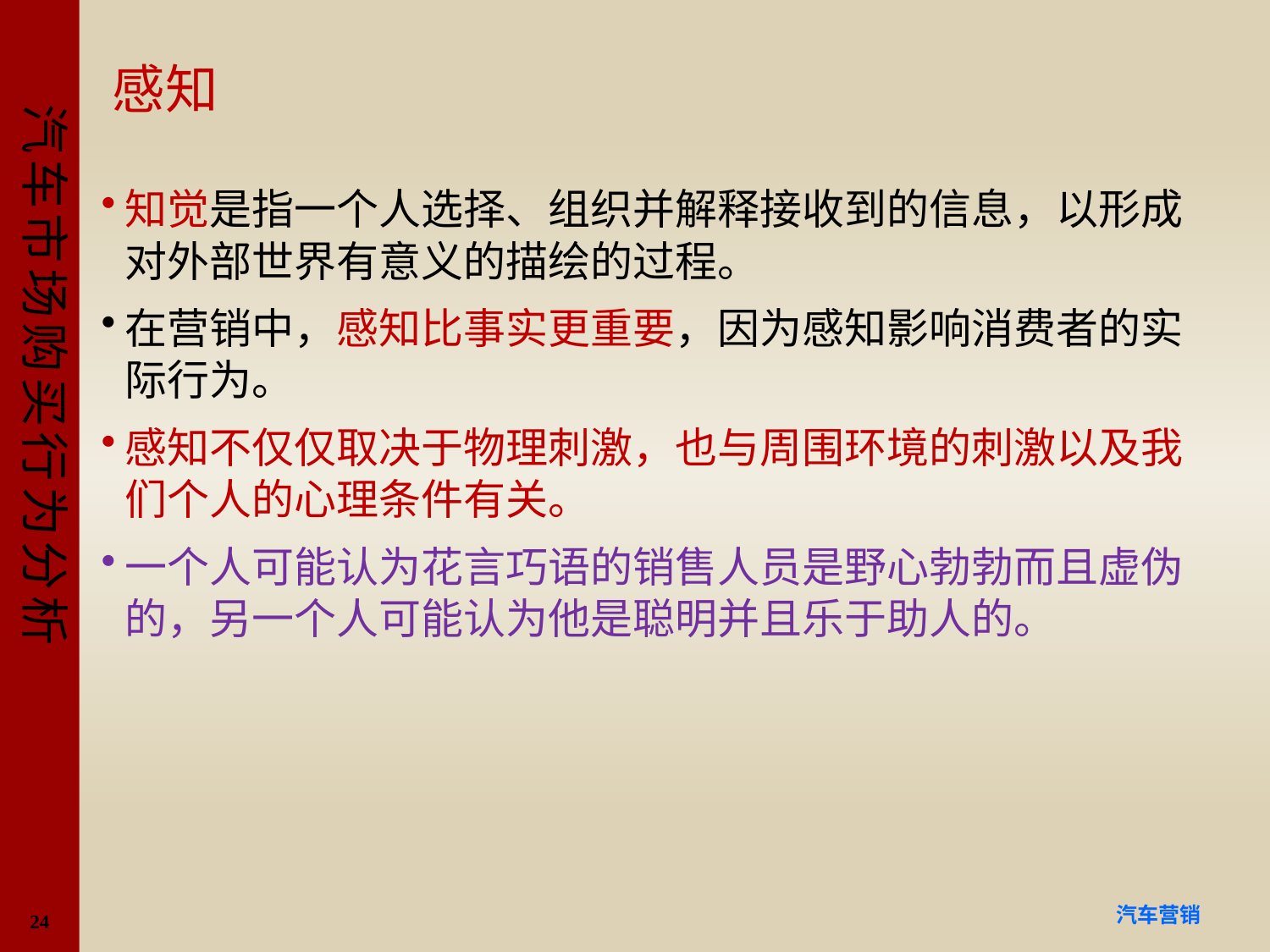

# 感知
知觉是指一个人选择、组织并解释接收到的信息，以形成对外部世界有意义的描绘的过程。
在营销中，感知比事实更重要，因为感知影响消费者的实际行为。
感知不仅仅取决于物理刺激，也与周围环境的刺激以及我们个人的心理条件有关。
一个人可能认为花言巧语的销售人员是野心勃勃而且虚伪的，另一个人可能认为他是聪明并且乐于助人的。

24